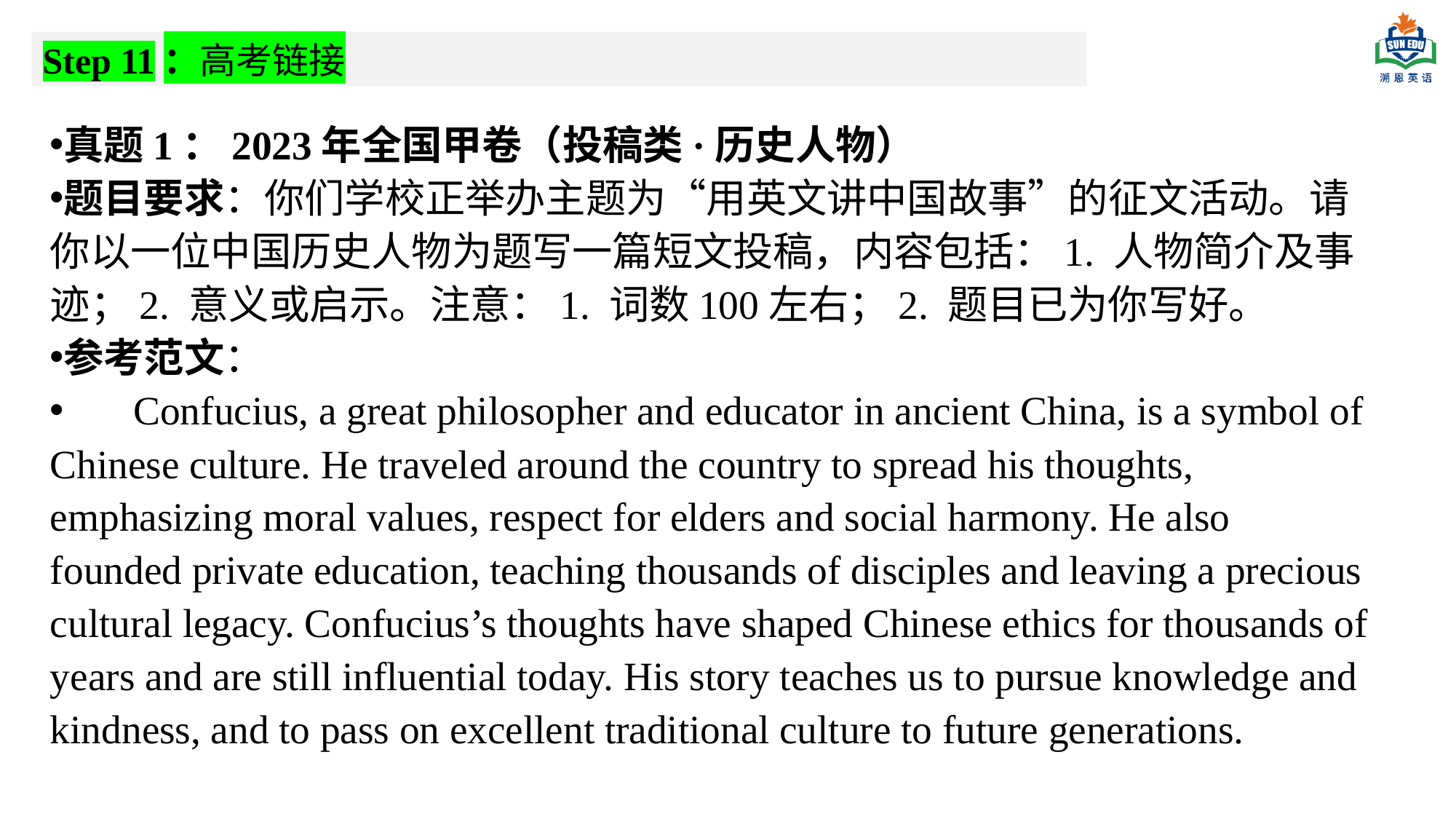

Step 11：高考链接
真题1：2023年全国甲卷（投稿类·历史人物）
题目要求：你们学校正举办主题为“用英文讲中国故事”的征文活动。请你以一位中国历史人物为题写一篇短文投稿，内容包括：1. 人物简介及事迹；2. 意义或启示。注意：1. 词数100左右；2. 题目已为你写好。
参考范文：
       Confucius, a great philosopher and educator in ancient China, is a symbol of Chinese culture. He traveled around the country to spread his thoughts, emphasizing moral values, respect for elders and social harmony. He also founded private education, teaching thousands of disciples and leaving a precious cultural legacy. Confucius’s thoughts have shaped Chinese ethics for thousands of years and are still influential today. His story teaches us to pursue knowledge and kindness, and to pass on excellent traditional culture to future generations.